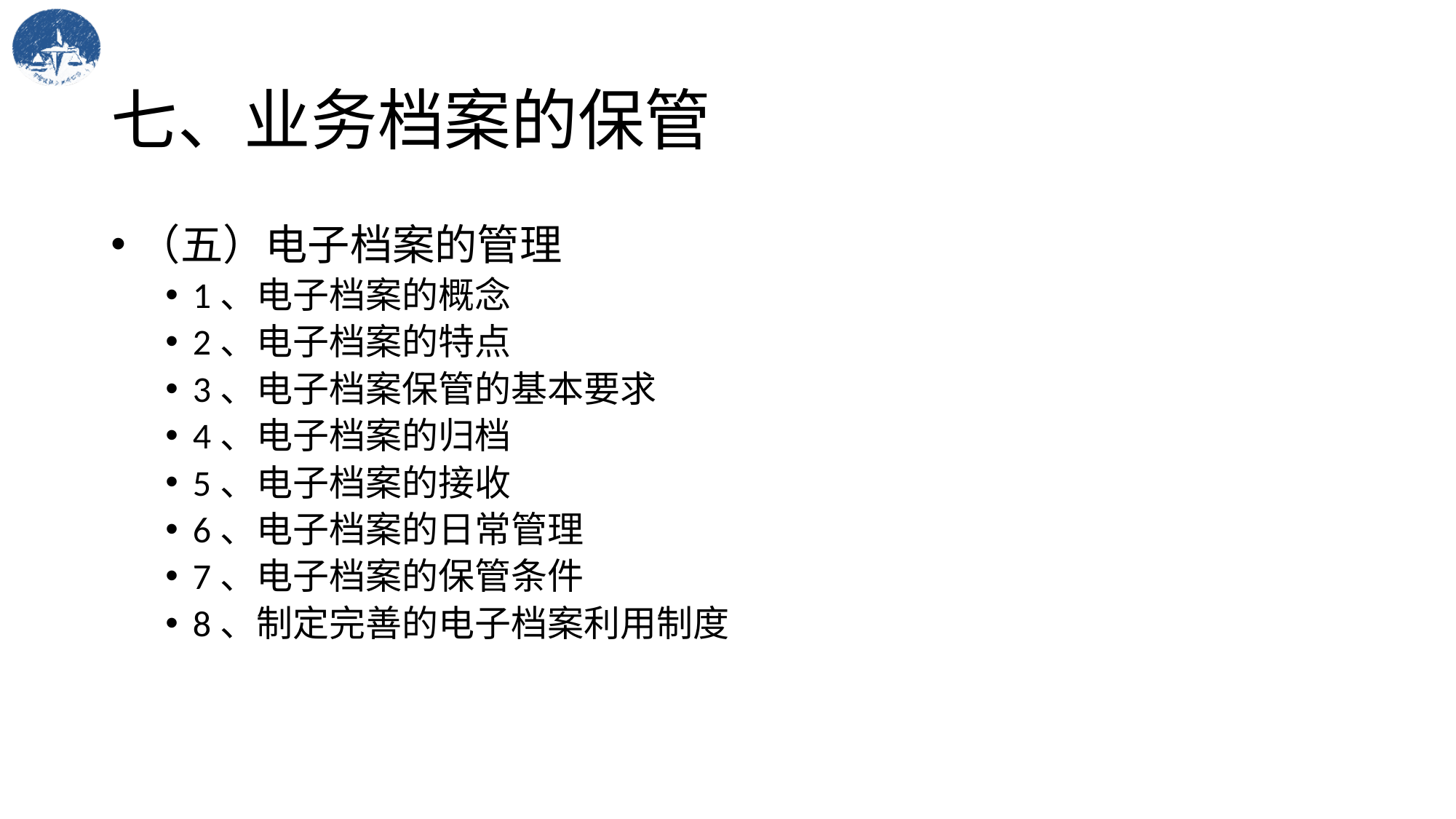

# 七、业务档案的保管
（五）电子档案的管理
1、电子档案的概念
2、电子档案的特点
3、电子档案保管的基本要求
4、电子档案的归档
5、电子档案的接收
6、电子档案的日常管理
7、电子档案的保管条件
8、制定完善的电子档案利用制度

10